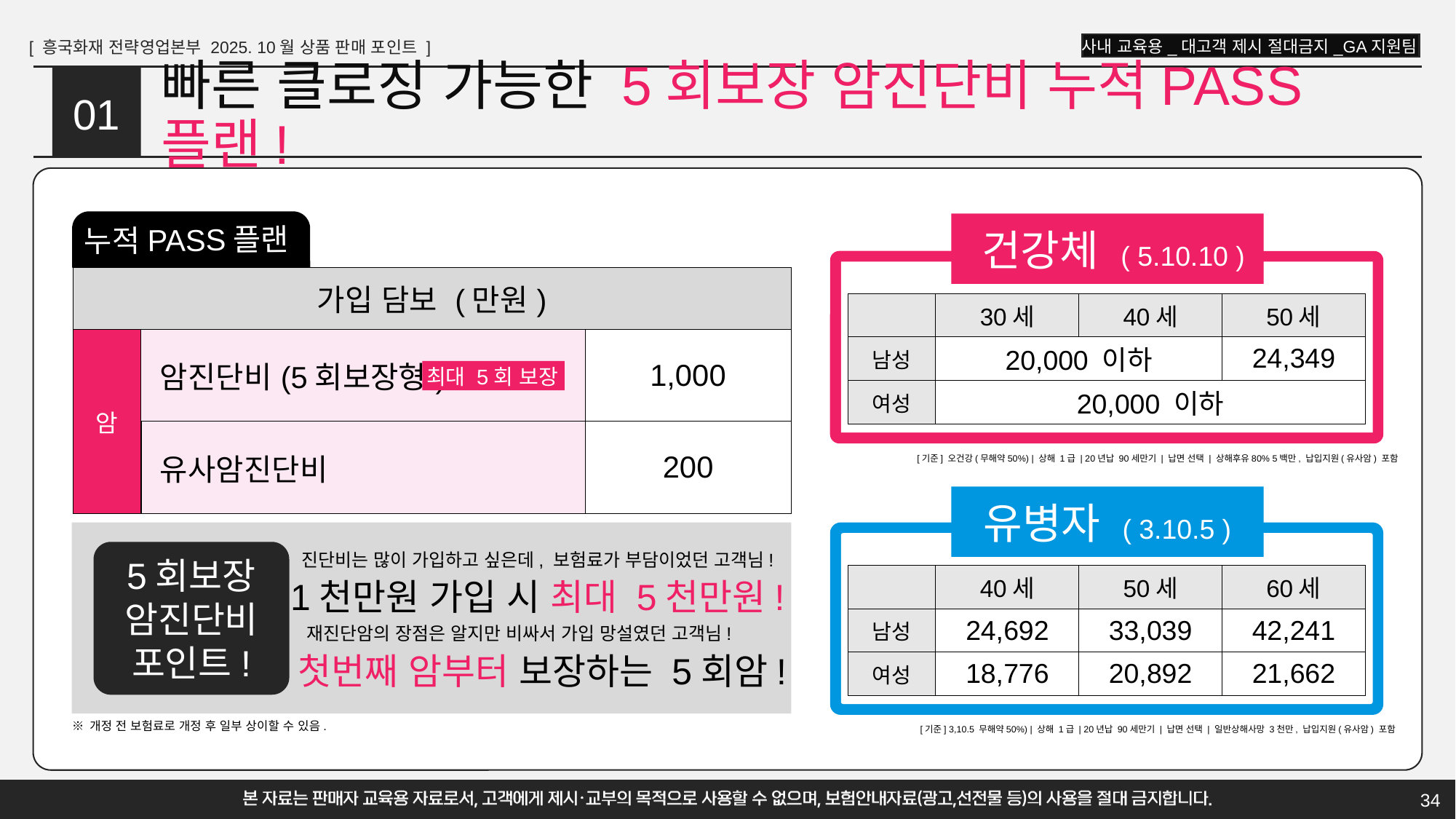

# 빠른 클로징 가능한 5회보장 암진단비 누적PASS 플랜!
01

누적PASS플랜
건강체 ( 5.10.10 )

| 가입 담보 (만원) |  |  |
| --- | --- | --- |
| 암 | 암진단비(5회보장형) | 1,000 |
|  | 유사암진단비 | 200 |
|  | 30세 | 40세 | 50세 |
| --- | --- | --- | --- |
| 남성 | 20,000 이하 |  | 24,349 |
| 여성 | 20,000 이하 |  |  |
최대 5회 보장

[기준] 오건강(무해약50%) | 상해 1급 | 20년납 90세만기 | 납면 선택 | 상해후유80% 5백만, 납입지원(유사암) 포함

유병자 ( 3.10.5 )

진단비는 많이 가입하고 싶은데, 보험료가 부담이었던 고객님!
5회보장
암진단비
포인트!
|  | 40세 | 50세 | 60세 |
| --- | --- | --- | --- |
| 남성 | 24,692 | 33,039 | 42,241 |
| 여성 | 18,776 | 20,892 | 21,662 |
1천만원 가입 시 최대 5천만원!
재진단암의 장점은 알지만 비싸서 가입 망설였던 고객님!
첫번째 암부터 보장하는 5회암!
※ 개정 전 보험료로 개정 후 일부 상이할 수 있음.
[기준] 3,10.5 무해약50%) | 상해 1급 | 20년납 90세만기 | 납면 선택 | 일반상해사망 3천만, 납입지원(유사암) 포함
34